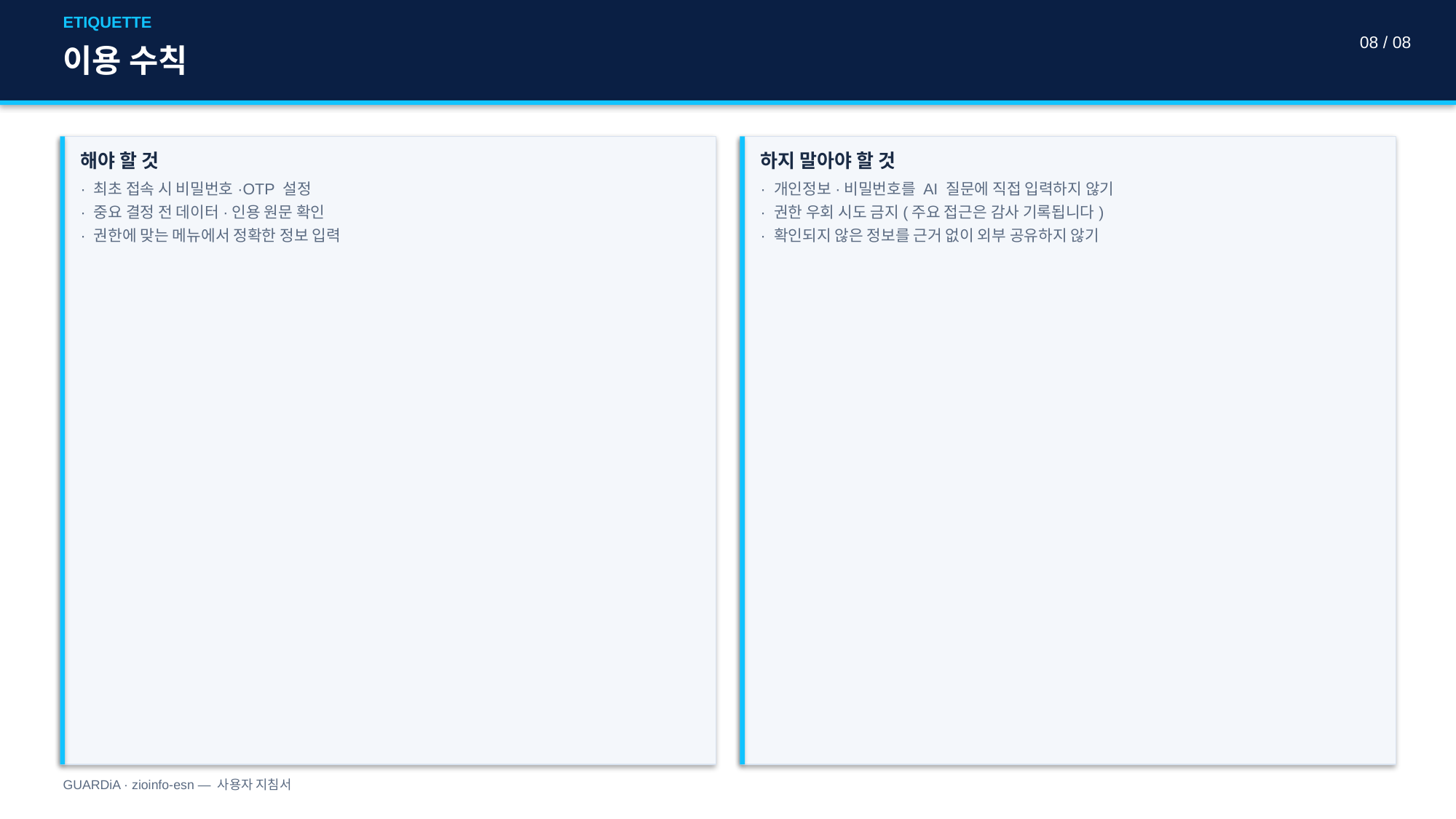

ETIQUETTE
08 / 08
이용 수칙

해야 할 것
· 최초 접속 시 비밀번호·OTP 설정
· 중요 결정 전 데이터·인용 원문 확인
· 권한에 맞는 메뉴에서 정확한 정보 입력
하지 말아야 할 것
· 개인정보·비밀번호를 AI 질문에 직접 입력하지 않기
· 권한 우회 시도 금지(주요 접근은 감사 기록됩니다)
· 확인되지 않은 정보를 근거 없이 외부 공유하지 않기
GUARDiA · zioinfo-esn — 사용자 지침서